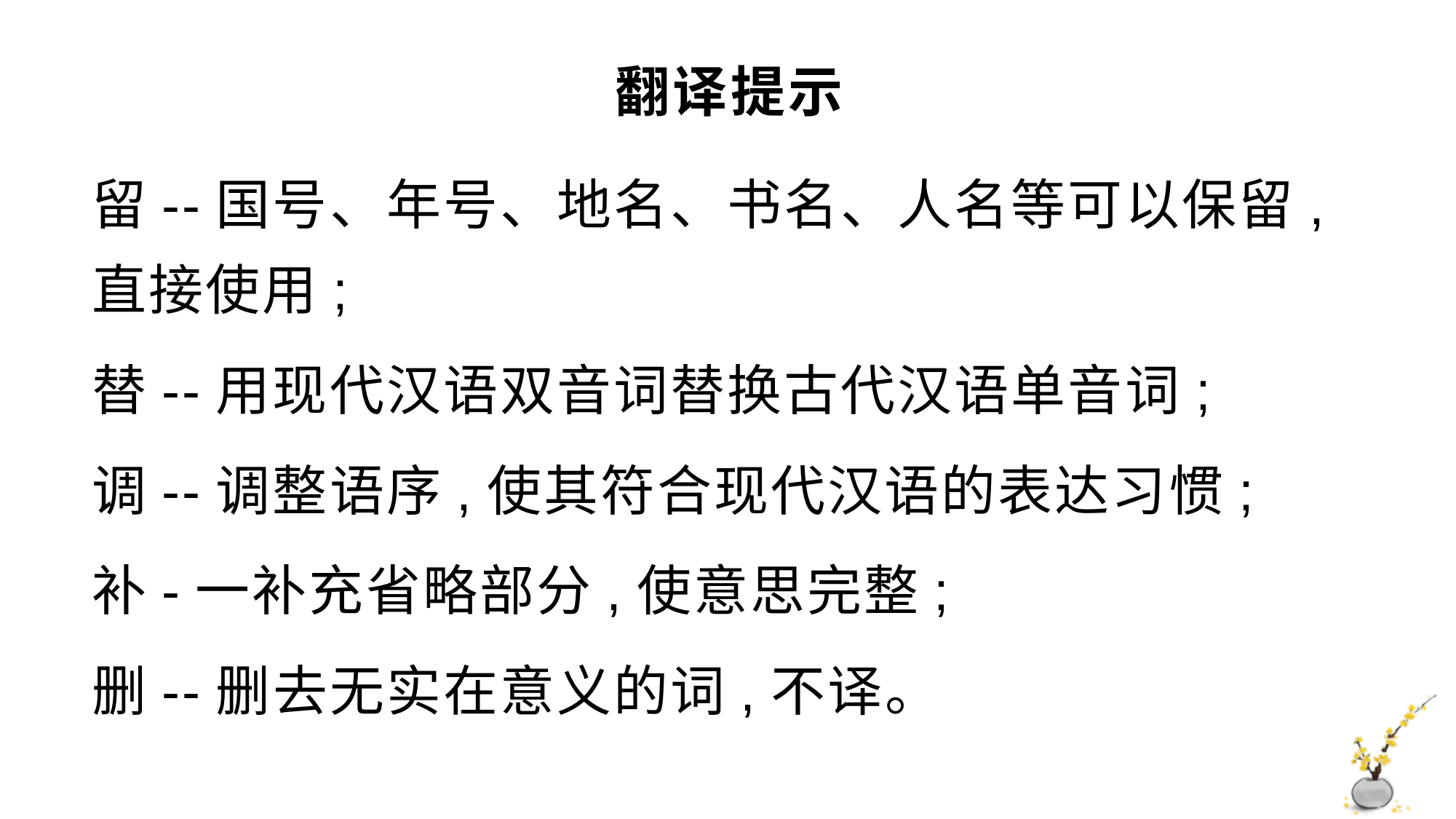

# 翻译提示
留--国号、年号、地名、书名、人名等可以保留,直接使用;
替--用现代汉语双音词替换古代汉语单音词;
调--调整语序,使其符合现代汉语的表达习惯;
补-一补充省略部分,使意思完整;
删--删去无实在意义的词,不译。